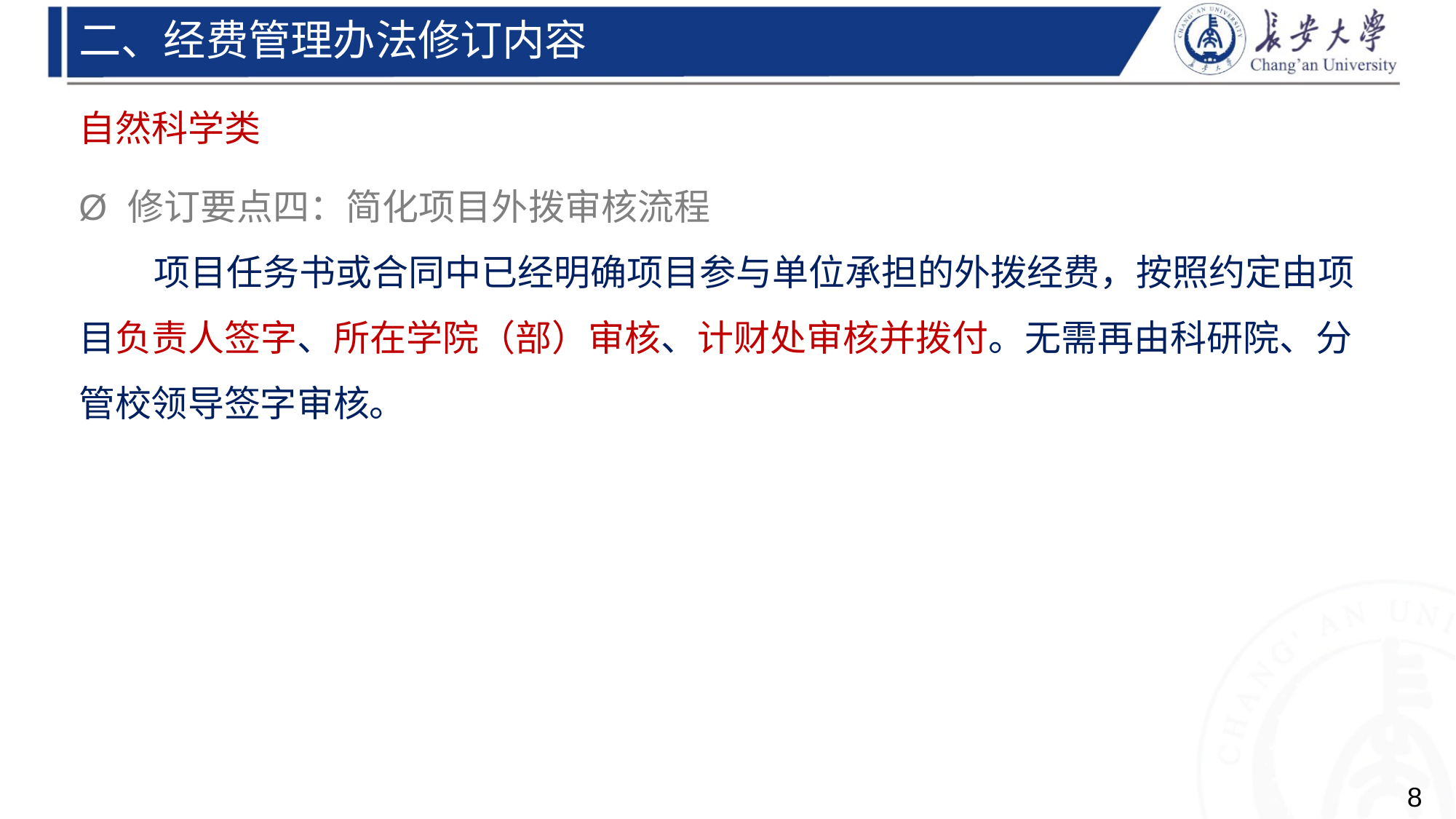

二、经费管理办法修订内容
自然科学类
Ø 修订要点四：简化项目外拨审核流程
项目任务书或合同中已经明确项目参与单位承担的外拨经费，按照约定由项
目负责人签字、所在学院（部）审核、计财处审核并拨付。无需再由科研院、分
管校领导签字审核。
8